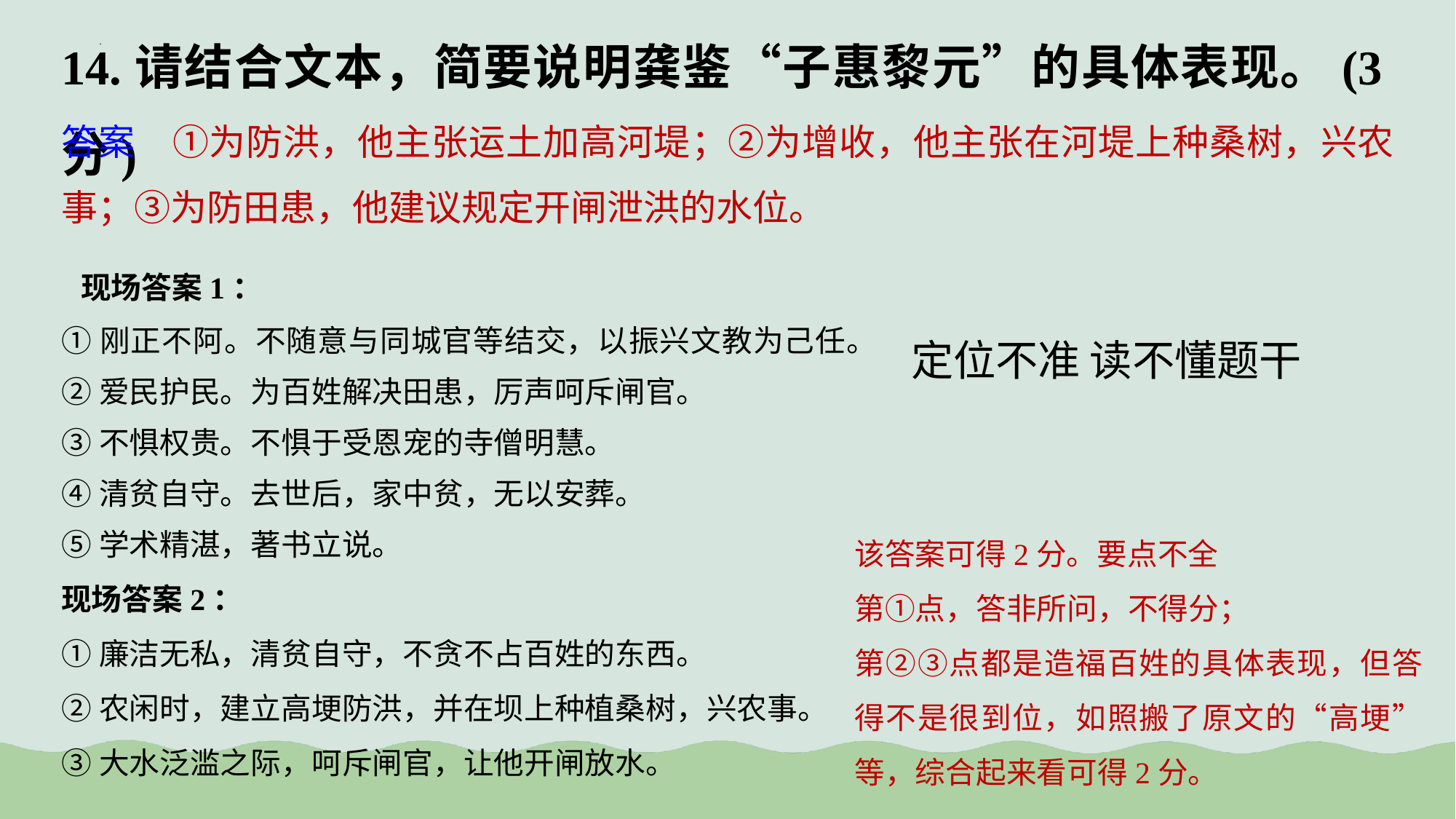

14.请结合文本，简要说明龚鉴“子惠黎元”的具体表现。(3分)
答案　①为防洪，他主张运土加高河堤；②为增收，他主张在河堤上种桑树，兴农事；③为防田患，他建议规定开闸泄洪的水位。
 现场答案1：
①刚正不阿。不随意与同城官等结交，以振兴文教为己任。
②爱民护民。为百姓解决田患，厉声呵斥闸官。
③不惧权贵。不惧于受恩宠的寺僧明慧。
④清贫自守。去世后，家中贫，无以安葬。
⑤学术精湛，著书立说。
现场答案2：
①廉洁无私，清贫自守，不贪不占百姓的东西。
②农闲时，建立高埂防洪，并在坝上种植桑树，兴农事。
③大水泛滥之际，呵斥闸官，让他开闸放水。

定位不准 读不懂题干
该答案可得2分。要点不全
第①点，答非所问，不得分；
第②③点都是造福百姓的具体表现，但答得不是很到位，如照搬了原文的“高埂”等，综合起来看可得2分。